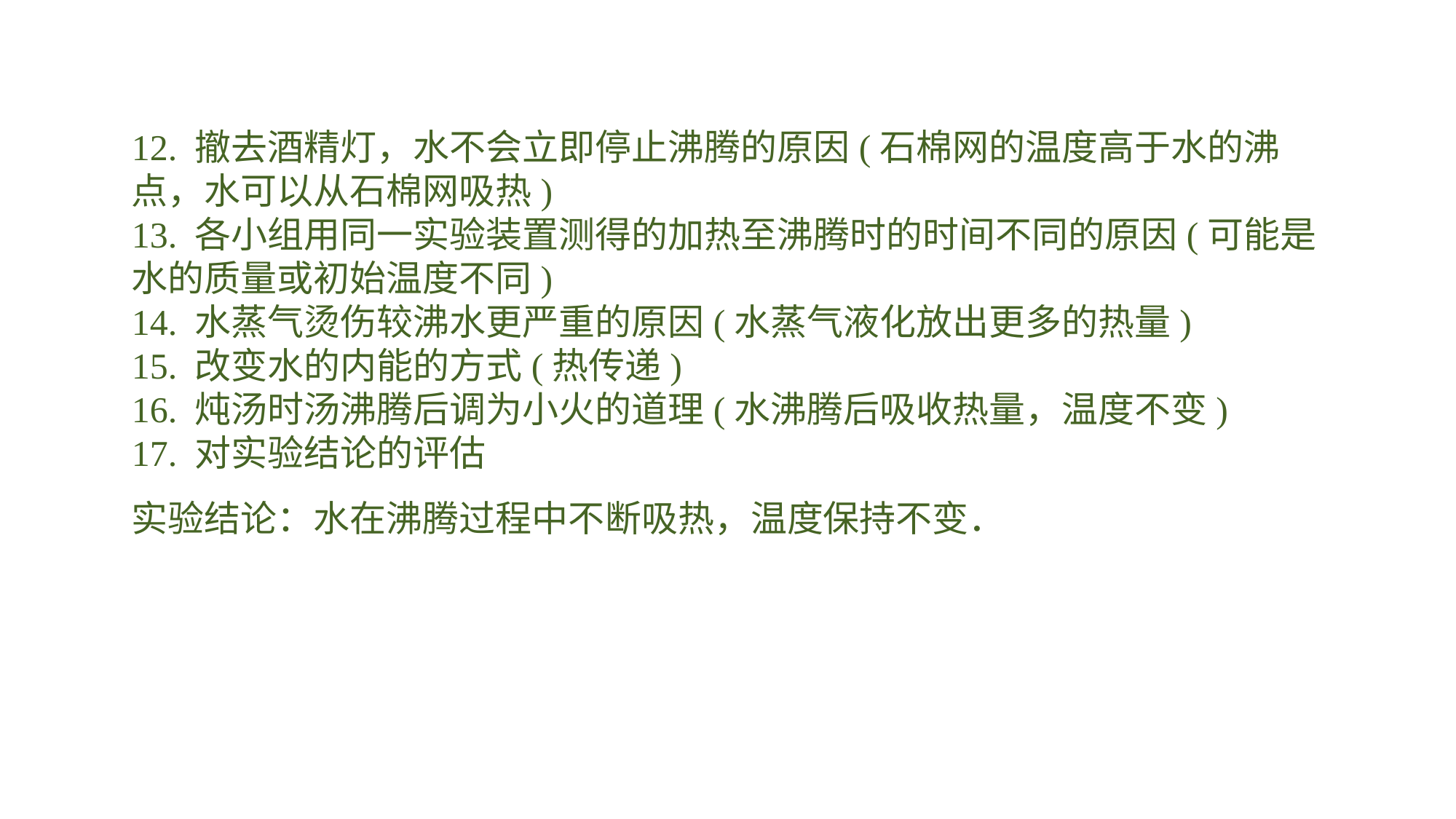

12. 撤去酒精灯，水不会立即停止沸腾的原因(石棉网的温度高于水的沸点，水可以从石棉网吸热)13. 各小组用同一实验装置测得的加热至沸腾时的时间不同的原因(可能是水的质量或初始温度不同)14. 水蒸气烫伤较沸水更严重的原因(水蒸气液化放出更多的热量)15. 改变水的内能的方式(热传递)16. 炖汤时汤沸腾后调为小火的道理(水沸腾后吸收热量，温度不变)17. 对实验结论的评估实验结论：水在沸腾过程中不断吸热，温度保持不变．